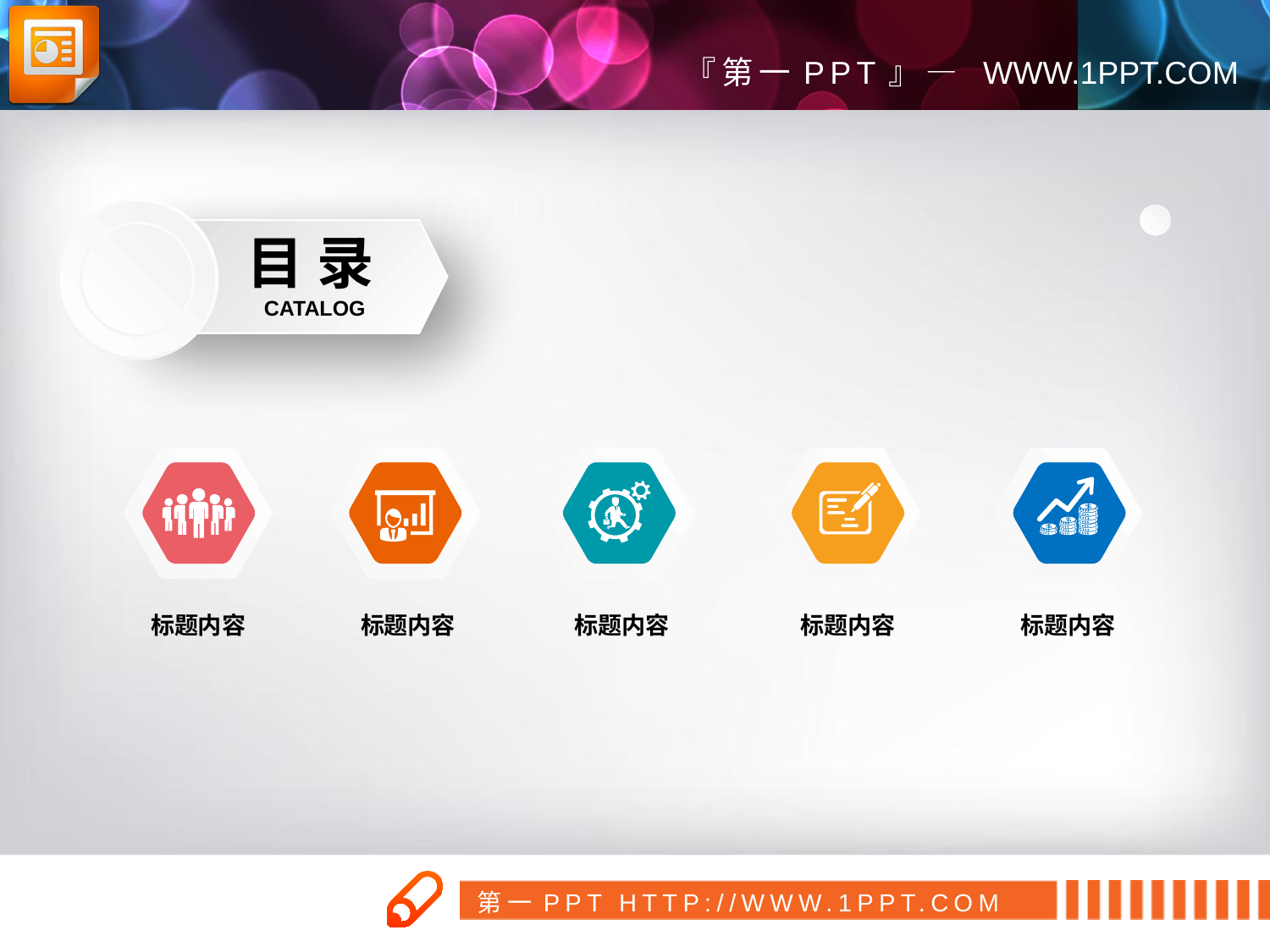

目 录

CATALOG

标题内容
标题内容
标题内容
标题内容
标题内容